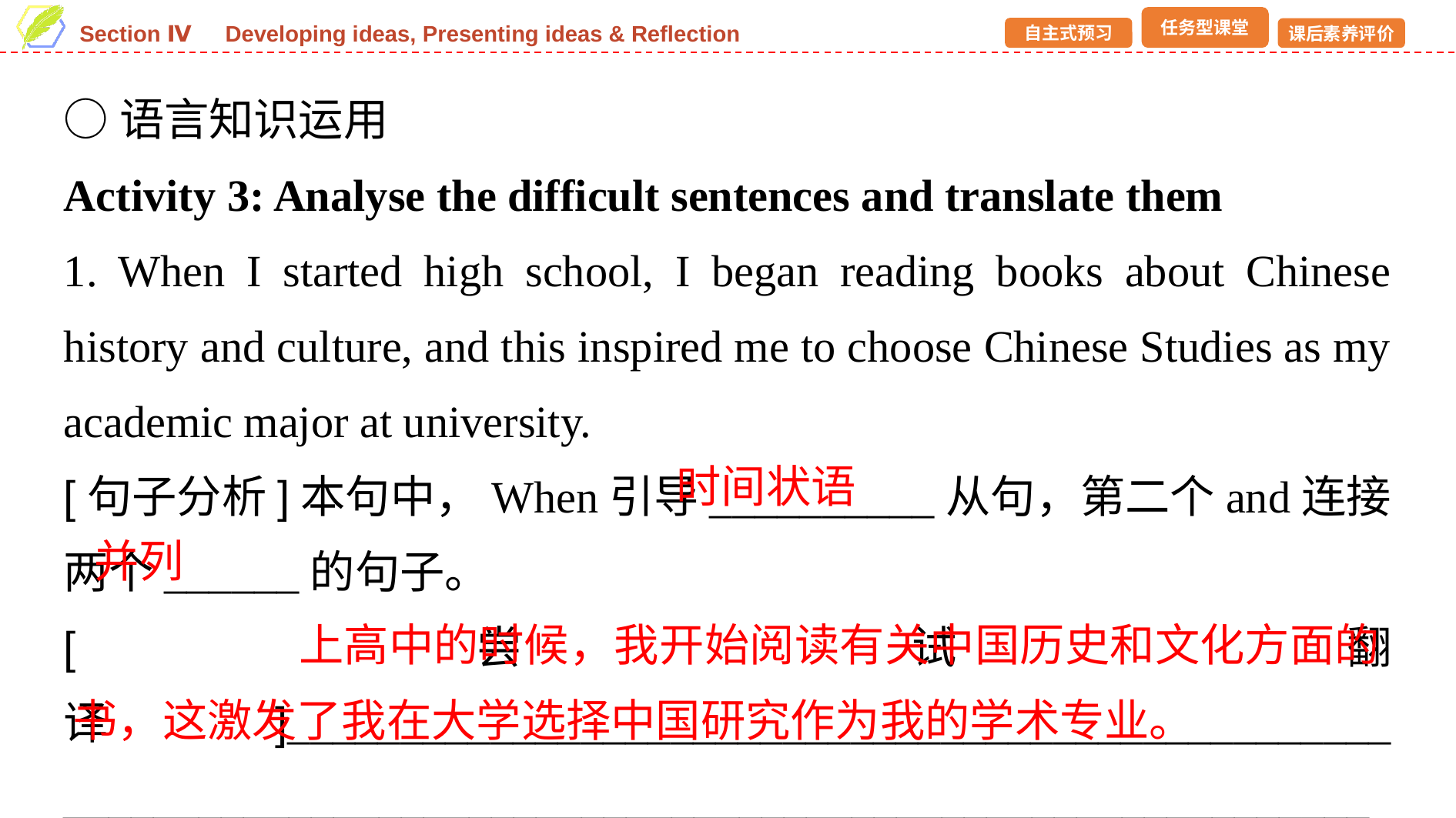

○语言知识运用
Activity 3: Analyse the difficult sentences and translate them
1. When I started high school, I began reading books about Chinese history and culture, and this inspired me to choose Chinese Studies as my academic major at university.
[句子分析]本句中，When引导__________从句，第二个and连接两个______的句子。
[尝试翻译]_________________________________________________ ___________________________________________________________
时间状语
并列
上高中的时候，我开始阅读有关中国历史和文化方面的书，这激发了我在大学选择中国研究作为我的学术专业。